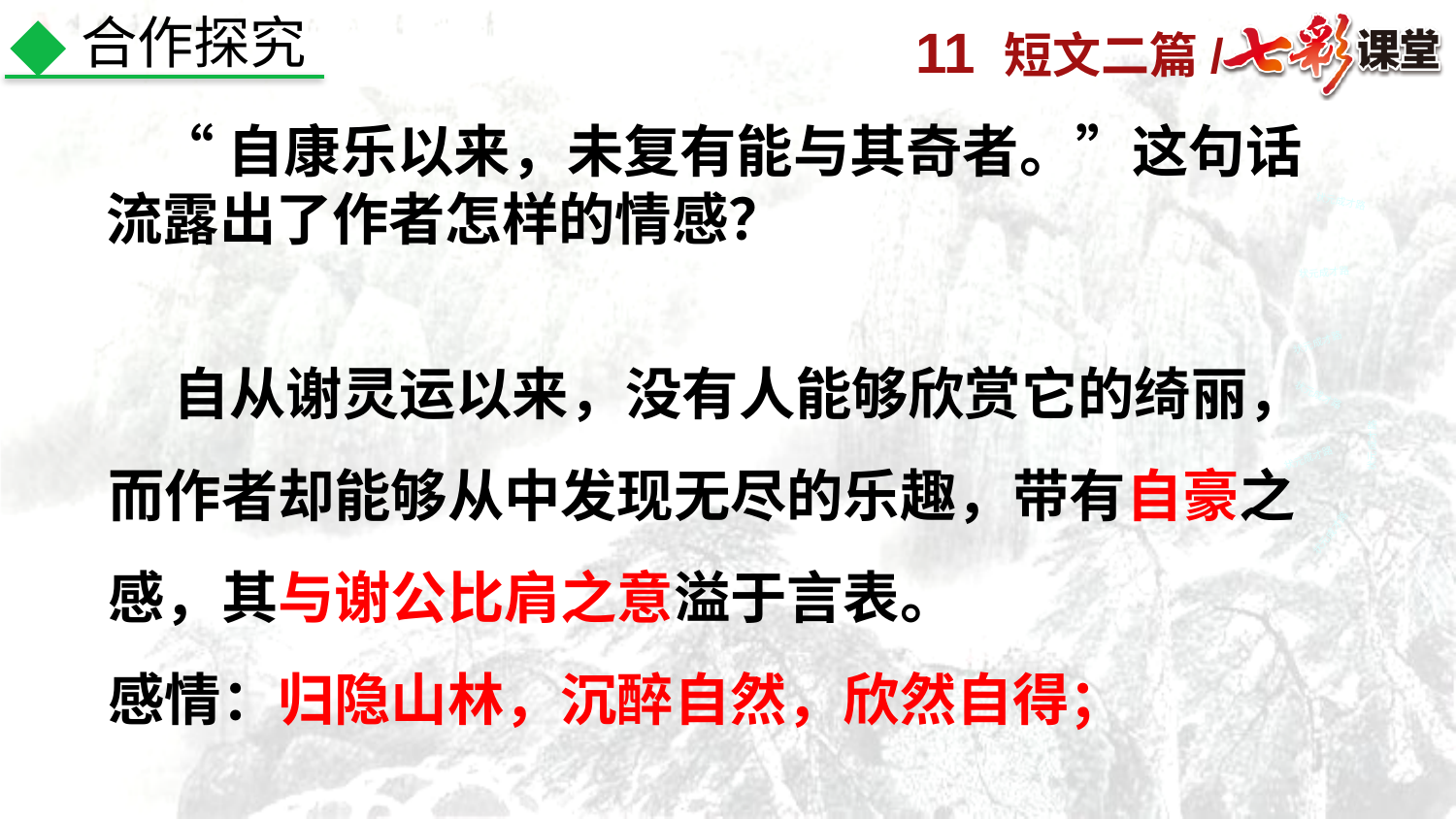

合作探究

    “自康乐以来，未复有能与其奇者。”这句话流露出了作者怎样的情感？
状元成才路
状元成才路
    自从谢灵运以来，没有人能够欣赏它的绮丽，而作者却能够从中发现无尽的乐趣，带有自豪之感，其与谢公比肩之意溢于言表。
感情：归隐山林，沉醉自然，欣然自得；
状元成才路
状元成才路
状元成才路
状元成才路
状元成才路